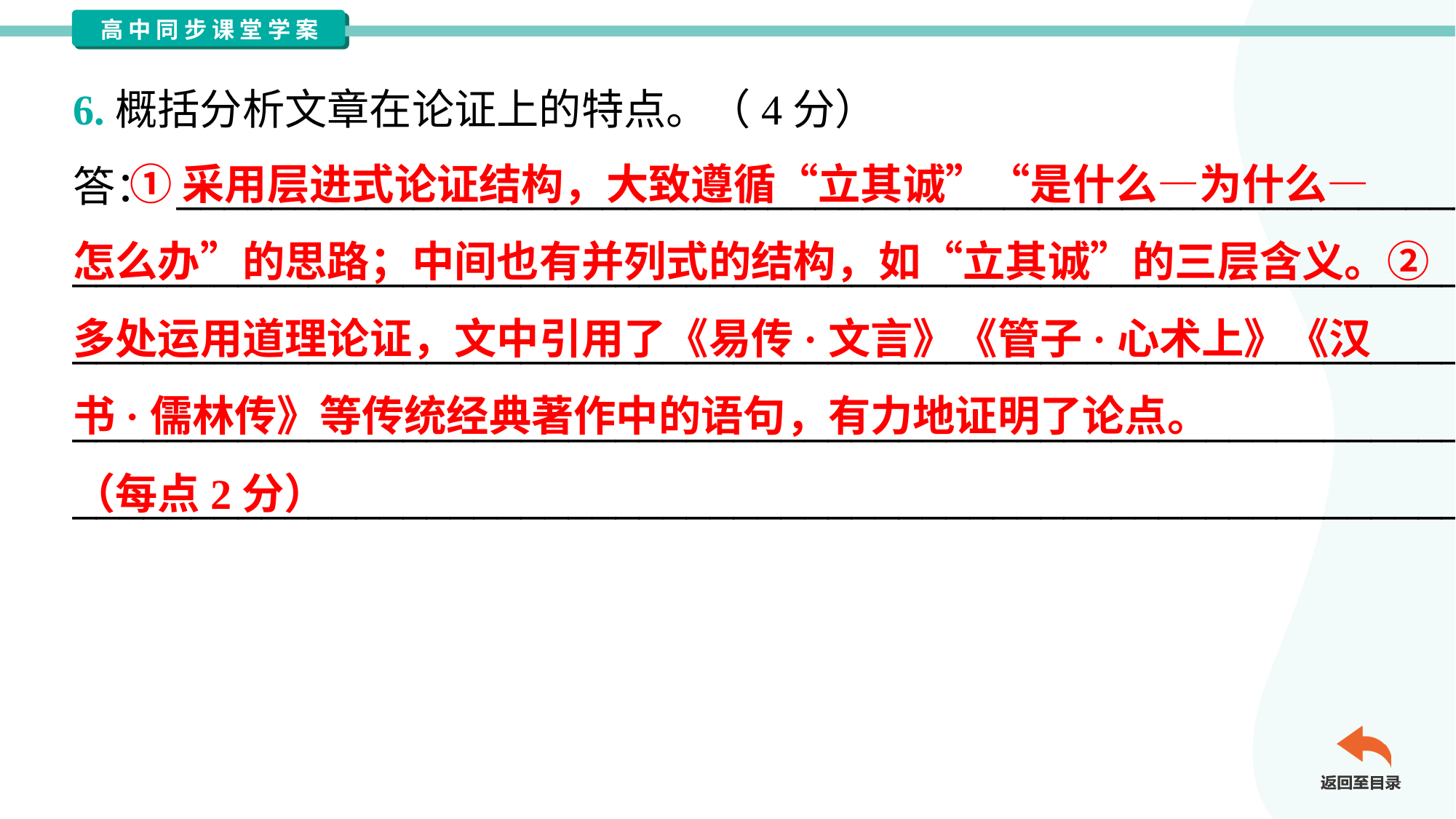

6.概括分析文章在论证上的特点。（4分）
答： ________________________________________________________
_____________________________________________________________
_____________________________________________________________
_____________________________________________________________
_____________________________________________________________
      ①采用层进式论证结构，大致遵循“立其诚”“是什么—为什么—
怎么办”的思路；中间也有并列式的结构，如“立其诚”的三层含义。②
多处运用道理论证，文中引用了《易传·文言》《管子·心术上》《汉
书·儒林传》等传统经典著作中的语句，有力地证明了论点。
（每点2分）